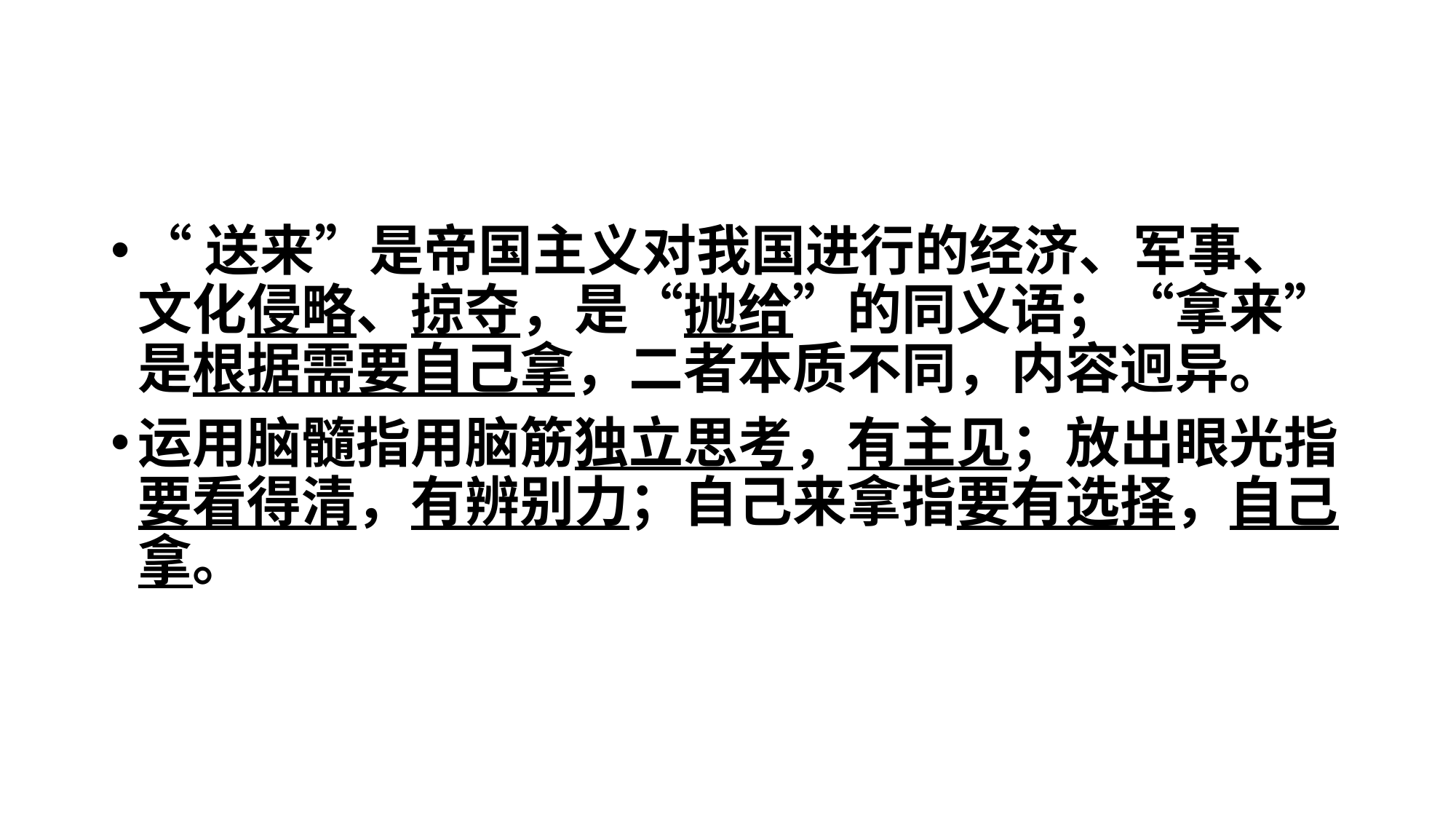

#
“送来”是帝国主义对我国进行的经济、军事、文化侵略、掠夺，是“抛给”的同义语；“拿来”是根据需要自己拿，二者本质不同，内容迥异。
运用脑髓指用脑筋独立思考，有主见；放出眼光指要看得清，有辨别力；自己来拿指要有选择，自己拿。